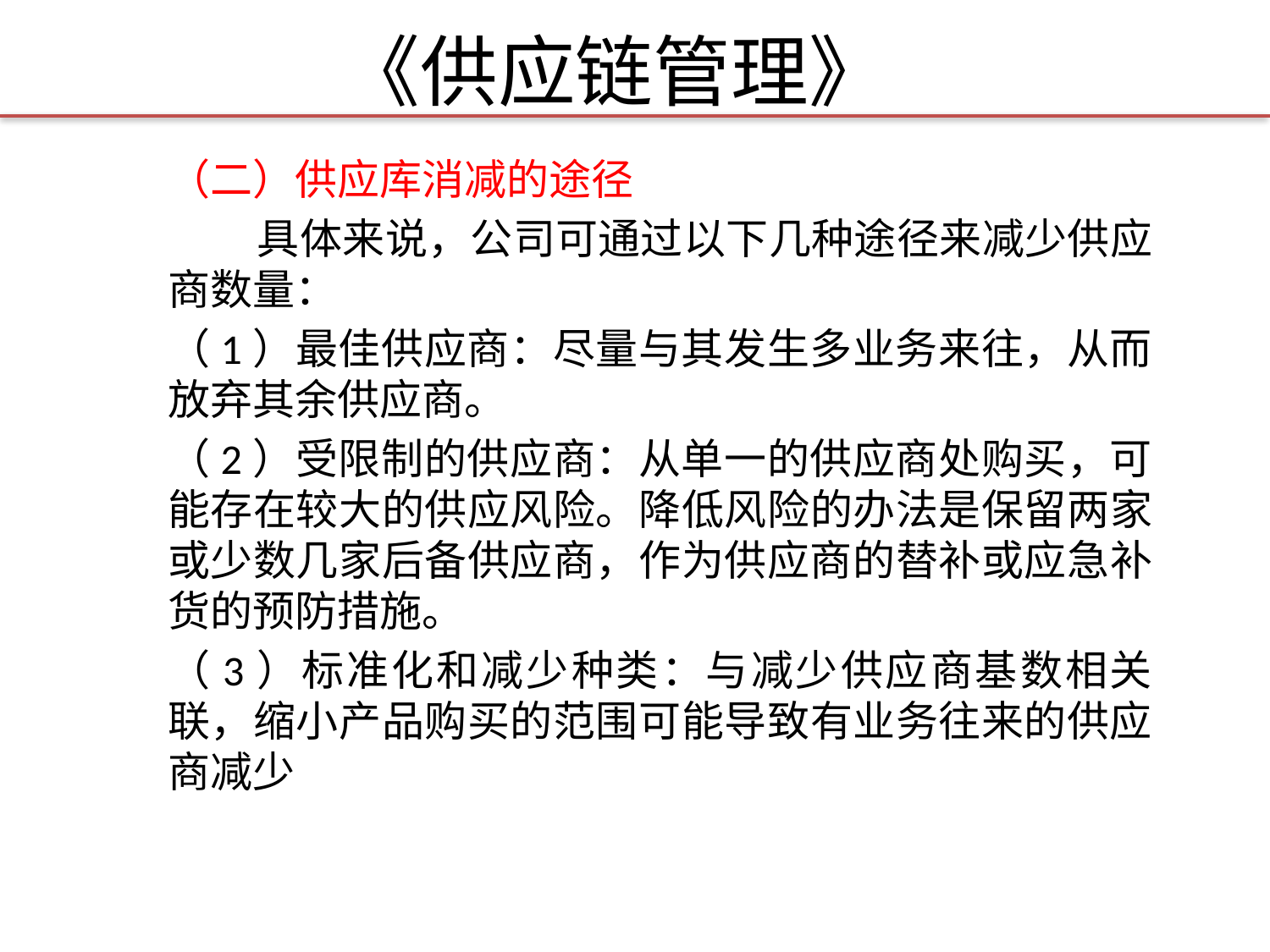

# 《供应链管理》
（二）供应库消减的途径
        具体来说，公司可通过以下几种途径来减少供应商数量：
（1）最佳供应商：尽量与其发生多业务来往，从而放弃其余供应商。
（2）受限制的供应商：从单一的供应商处购买，可能存在较大的供应风险。降低风险的办法是保留两家或少数几家后备供应商，作为供应商的替补或应急补货的预防措施。
（3）标准化和减少种类：与减少供应商基数相关联，缩小产品购买的范围可能导致有业务往来的供应商减少